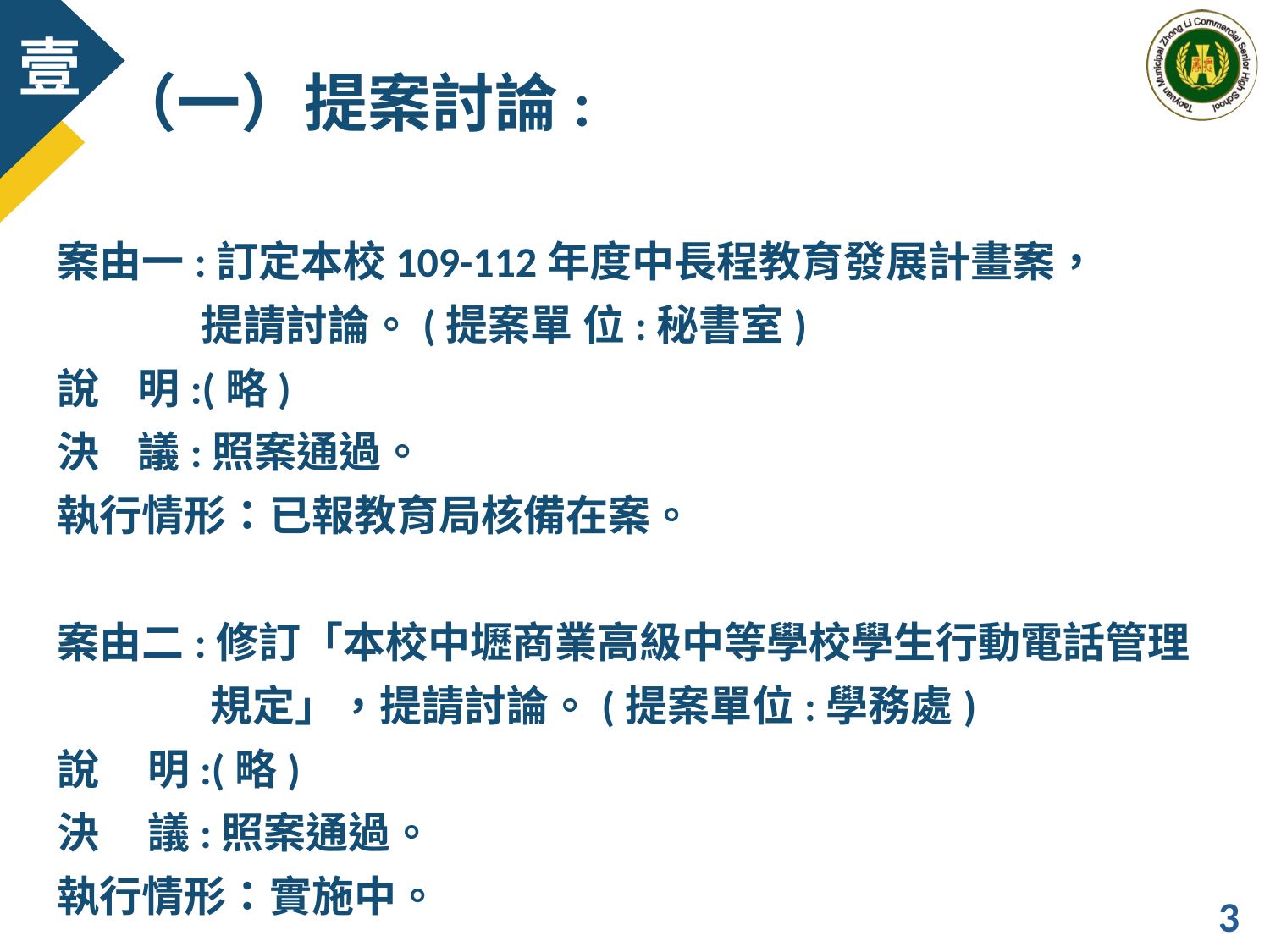

（一）提案討論:
案由一:訂定本校109-112年度中長程教育發展計畫案，
              提請討論。(提案單 位:秘書室)
說    明:(略)
決    議:照案通過。
執行情形：已報教育局核備在案。

案由二:修訂「本校中壢商業高級中等學校學生行動電話管理
               規定」，提請討論。(提案單位:學務處)
說     明:(略)
決     議:照案通過。
執行情形：實施中。
3